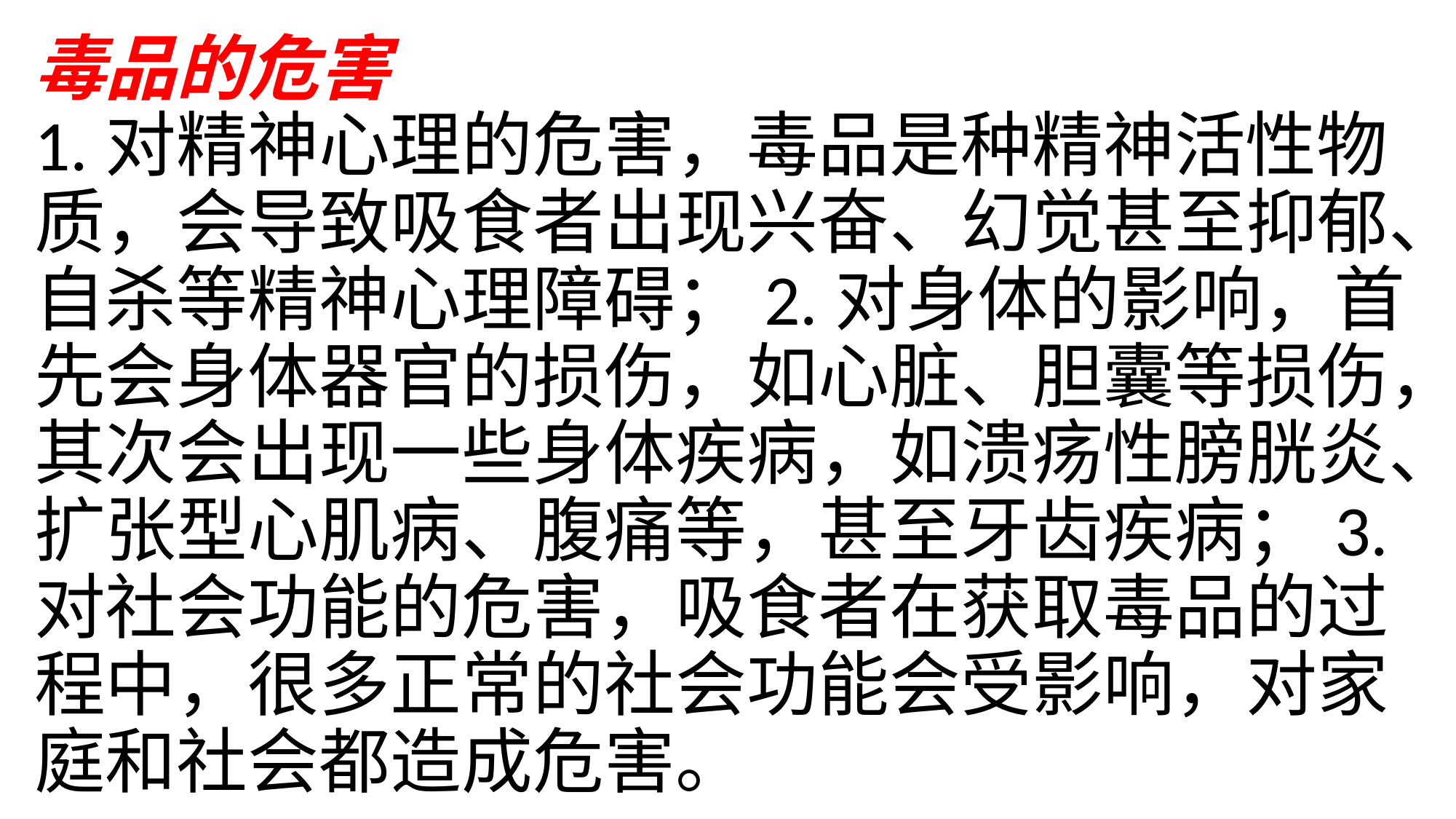

# 毒品的危害 1.对精神心理的危害，毒品是种精神活性物质，会导致吸食者出现兴奋、幻觉甚至抑郁、自杀等精神心理障碍；2.对身体的影响，首先会身体器官的损伤，如心脏、胆囊等损伤，其次会出现一些身体疾病，如溃疡性膀胱炎、扩张型心肌病、腹痛等，甚至牙齿疾病；3.对社会功能的危害，吸食者在获取毒品的过程中，很多正常的社会功能会受影响，对家庭和社会都造成危害。